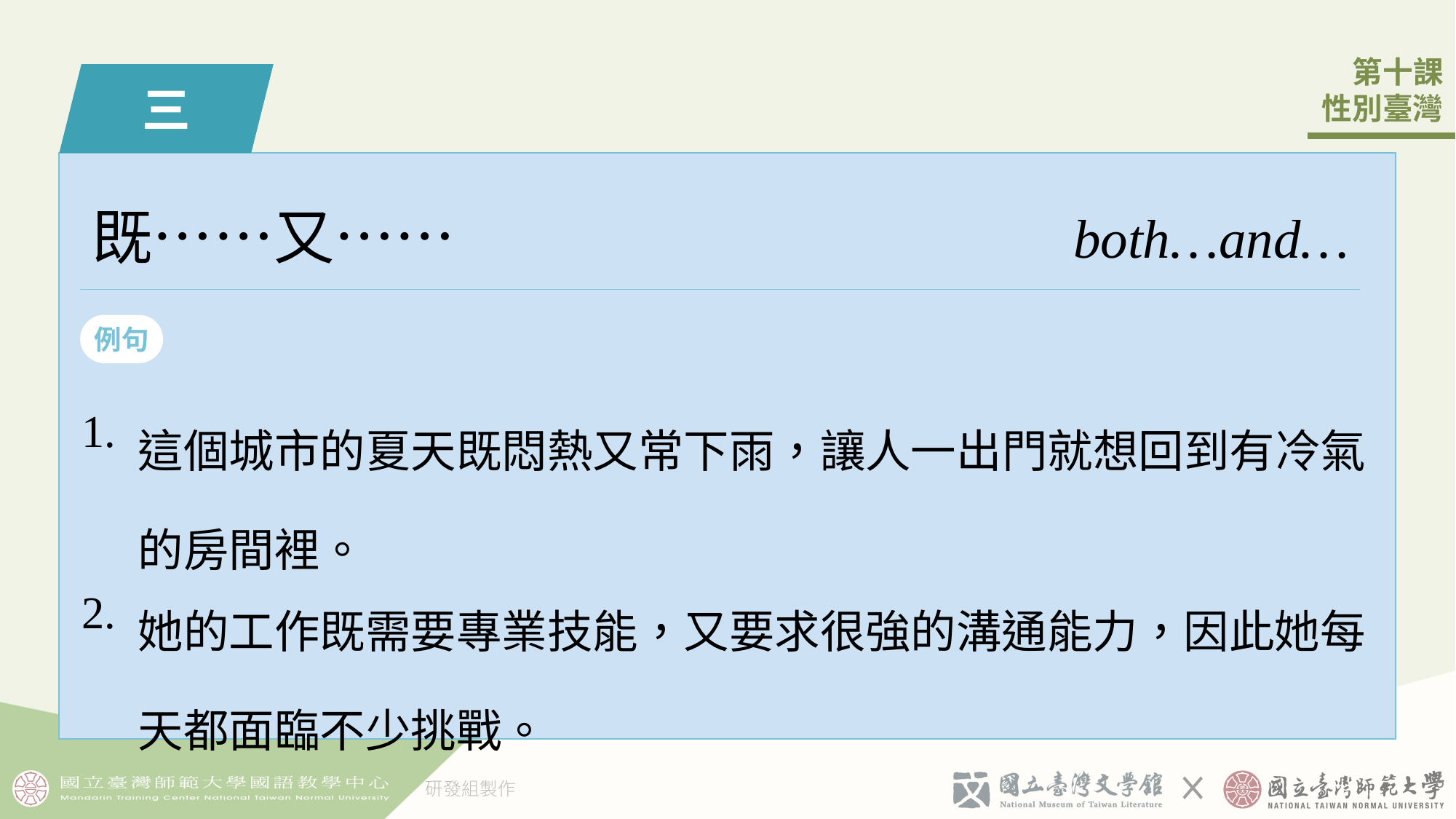

三
既……又……
both…and…
例句
| 1. | 這個󠇡城市的夏天既悶熱又常下雨，讓人一󠇢出門就想回到有冷氣的房間裡。 |
| --- | --- |
| 2. | 她的工作既需要專業技能，又要求很強的溝通能力，因此她每天都面臨不少挑戰。 |
6